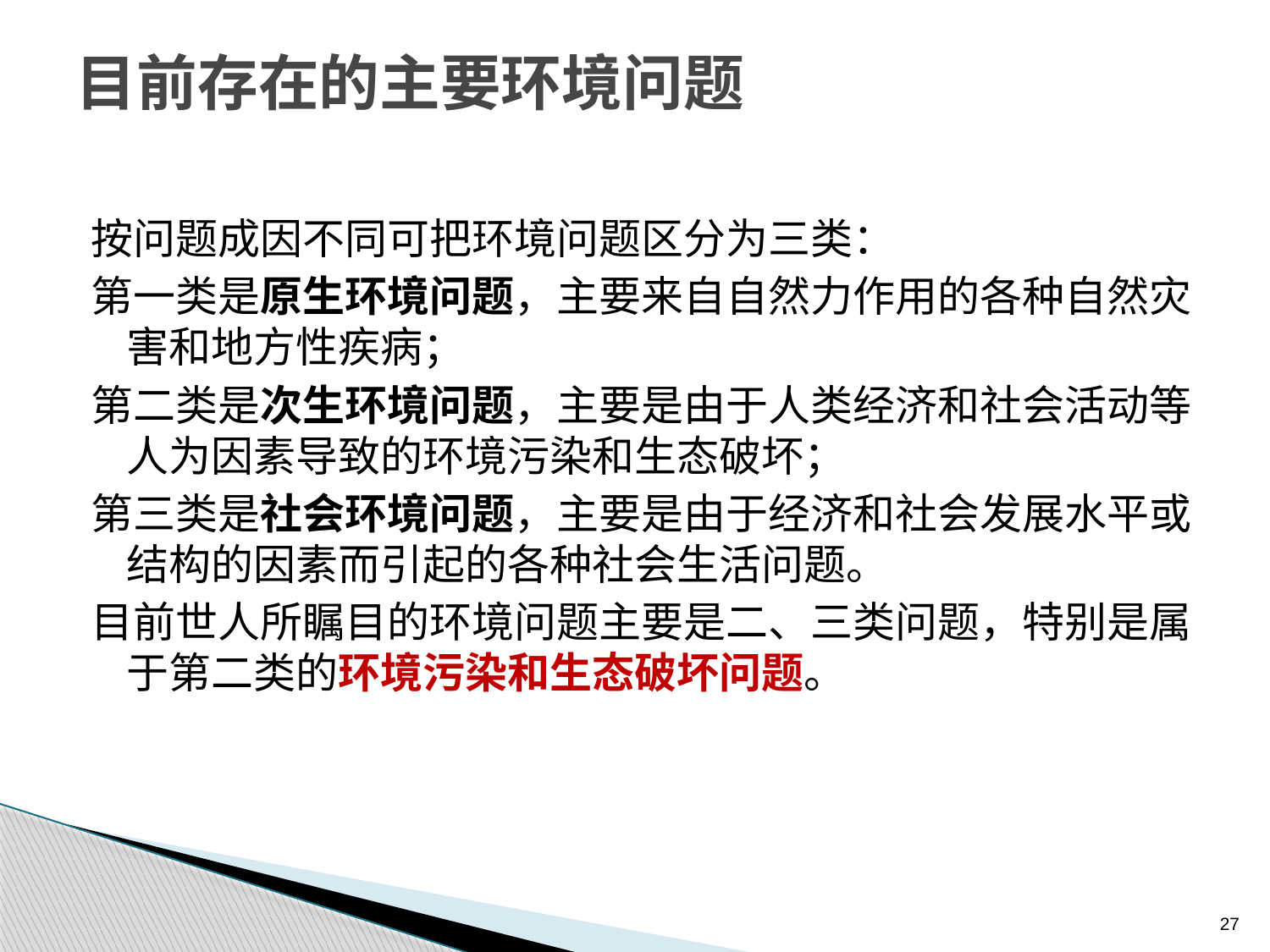

# 目前存在的主要环境问题
按问题成因不同可把环境问题区分为三类：
第一类是原生环境问题，主要来自自然力作用的各种自然灾害和地方性疾病；
第二类是次生环境问题，主要是由于人类经济和社会活动等人为因素导致的环境污染和生态破坏；
第三类是社会环境问题，主要是由于经济和社会发展水平或结构的因素而引起的各种社会生活问题。
目前世人所瞩目的环境问题主要是二、三类问题，特别是属于第二类的环境污染和生态破坏问题。

27